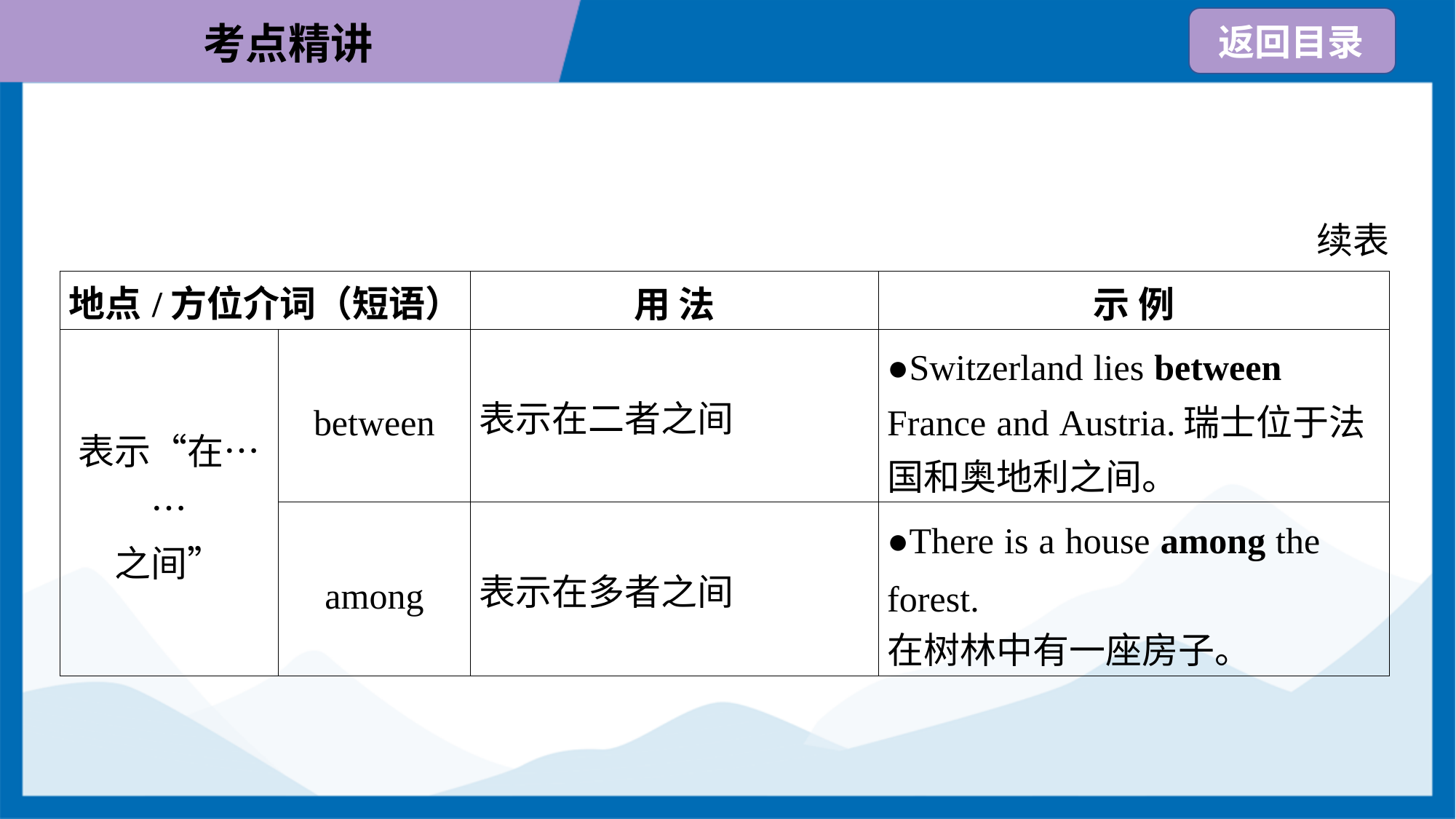

续表
| 地点/方位介词（短语） |  | 用 法 | 示 例 |
| --- | --- | --- | --- |
| 表示“在…… 之间” | between | 表示在二者之间 | ●Switzerland lies between France and Austria.瑞士位于法 国和奥地利之间。 |
|  | among | 表示在多者之间 | ●There is a house among the forest. 在树林中有一座房子。 |